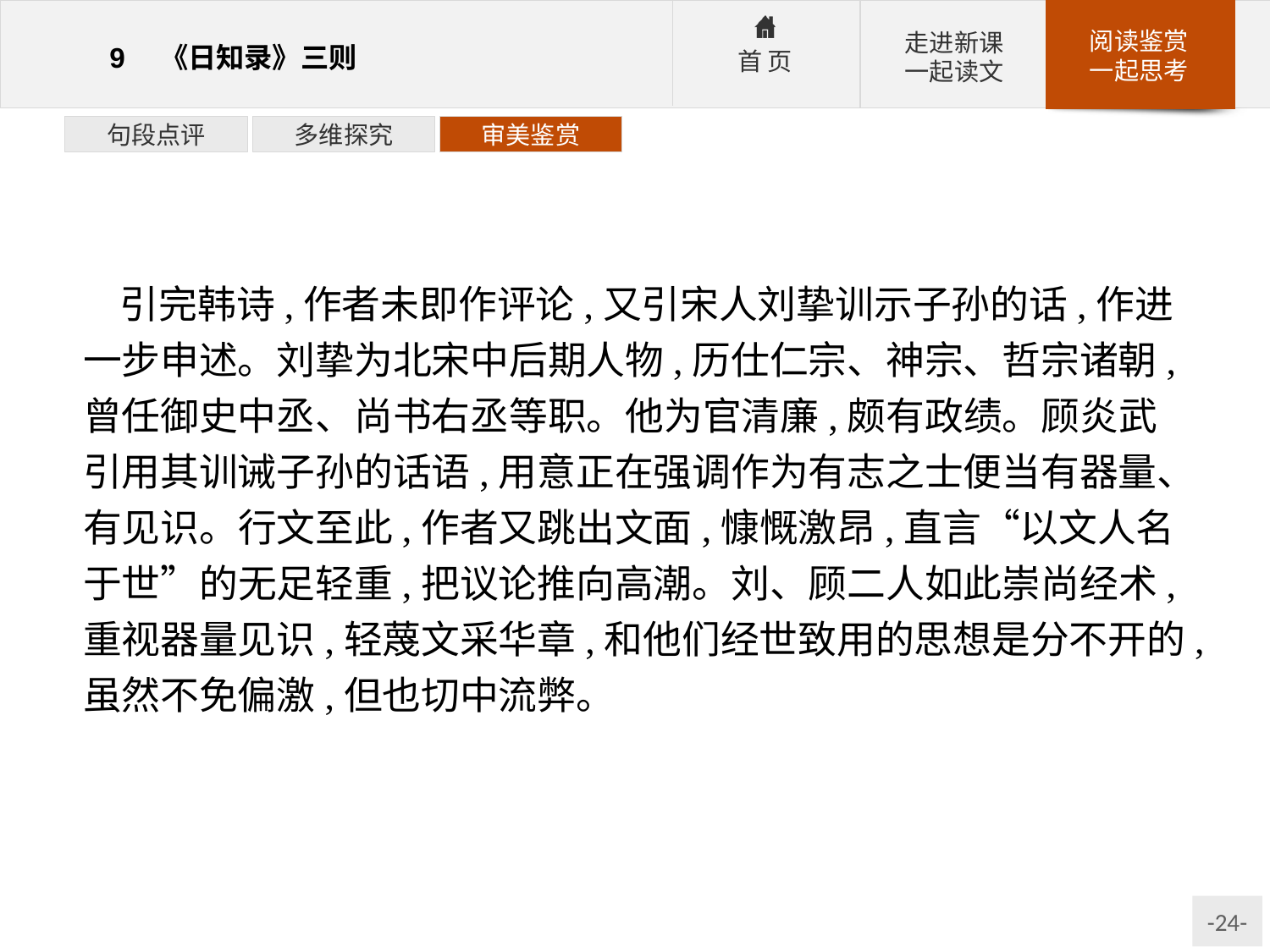

句段点评
多维探究
审美鉴赏
引完韩诗,作者未即作评论,又引宋人刘挚训示子孙的话,作进一步申述。刘挚为北宋中后期人物,历仕仁宗、神宗、哲宗诸朝,曾任御史中丞、尚书右丞等职。他为官清廉,颇有政绩。顾炎武引用其训诫子孙的话语,用意正在强调作为有志之士便当有器量、有见识。行文至此,作者又跳出文面,慷慨激昂,直言“以文人名于世”的无足轻重,把议论推向高潮。刘、顾二人如此崇尚经术,重视器量见识,轻蔑文采华章,和他们经世致用的思想是分不开的,虽然不免偏激,但也切中流弊。